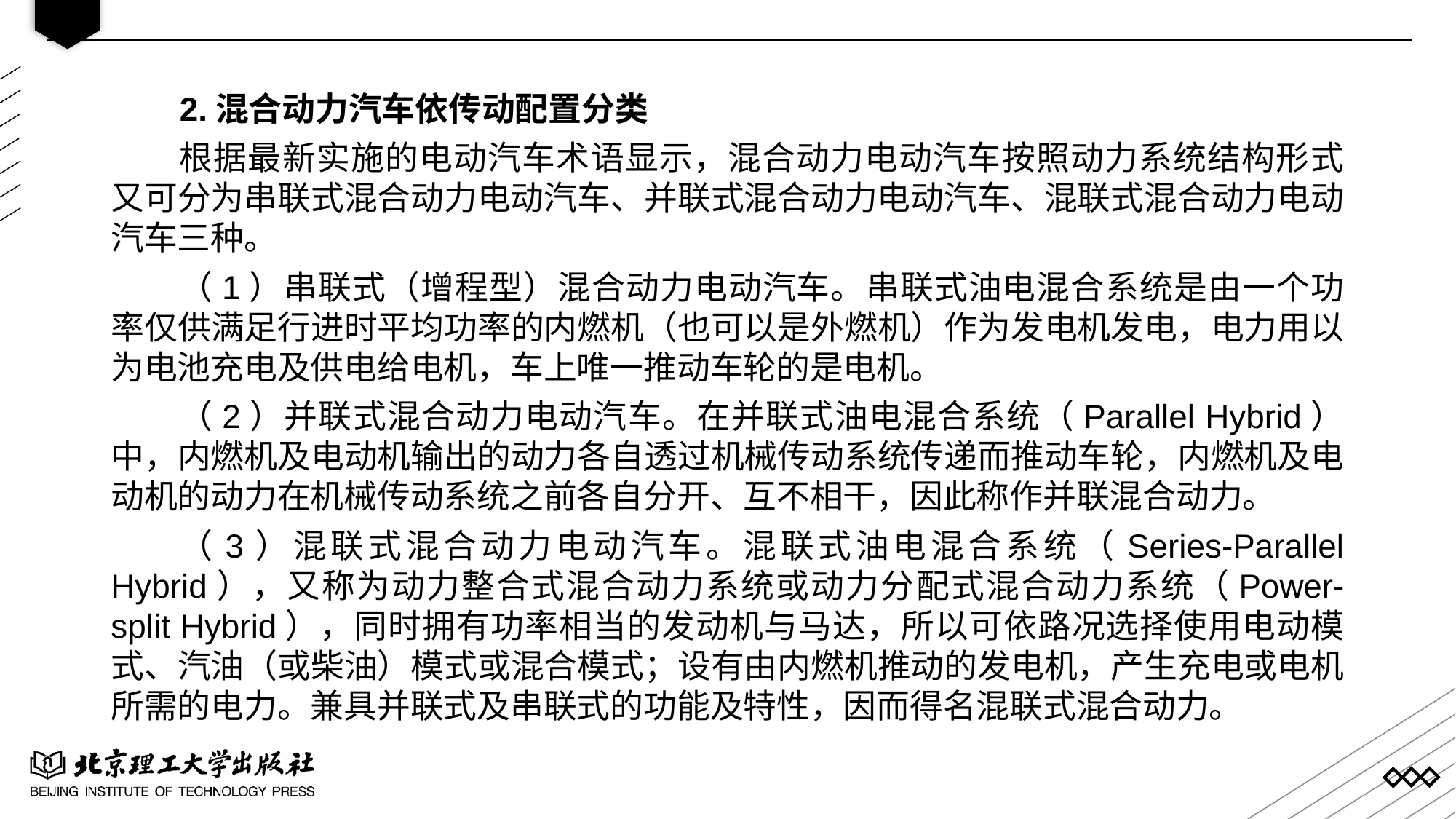

2.混合动力汽车依传动配置分类
根据最新实施的电动汽车术语显示，混合动力电动汽车按照动力系统结构形式又可分为串联式混合动力电动汽车、并联式混合动力电动汽车、混联式混合动力电动汽车三种。
（1）串联式（增程型）混合动力电动汽车。串联式油电混合系统是由一个功率仅供满足行进时平均功率的内燃机（也可以是外燃机）作为发电机发电，电力用以为电池充电及供电给电机，车上唯一推动车轮的是电机。
（2）并联式混合动力电动汽车。在并联式油电混合系统（Parallel Hybrid）中，内燃机及电动机输出的动力各自透过机械传动系统传递而推动车轮，内燃机及电动机的动力在机械传动系统之前各自分开、互不相干，因此称作并联混合动力。
（3）混联式混合动力电动汽车。混联式油电混合系统（Series-Parallel Hybrid），又称为动力整合式混合动力系统或动力分配式混合动力系统（Power-split Hybrid），同时拥有功率相当的发动机与马达，所以可依路况选择使用电动模式、汽油（或柴油）模式或混合模式；设有由内燃机推动的发电机，产生充电或电机所需的电力。兼具并联式及串联式的功能及特性，因而得名混联式混合动力。